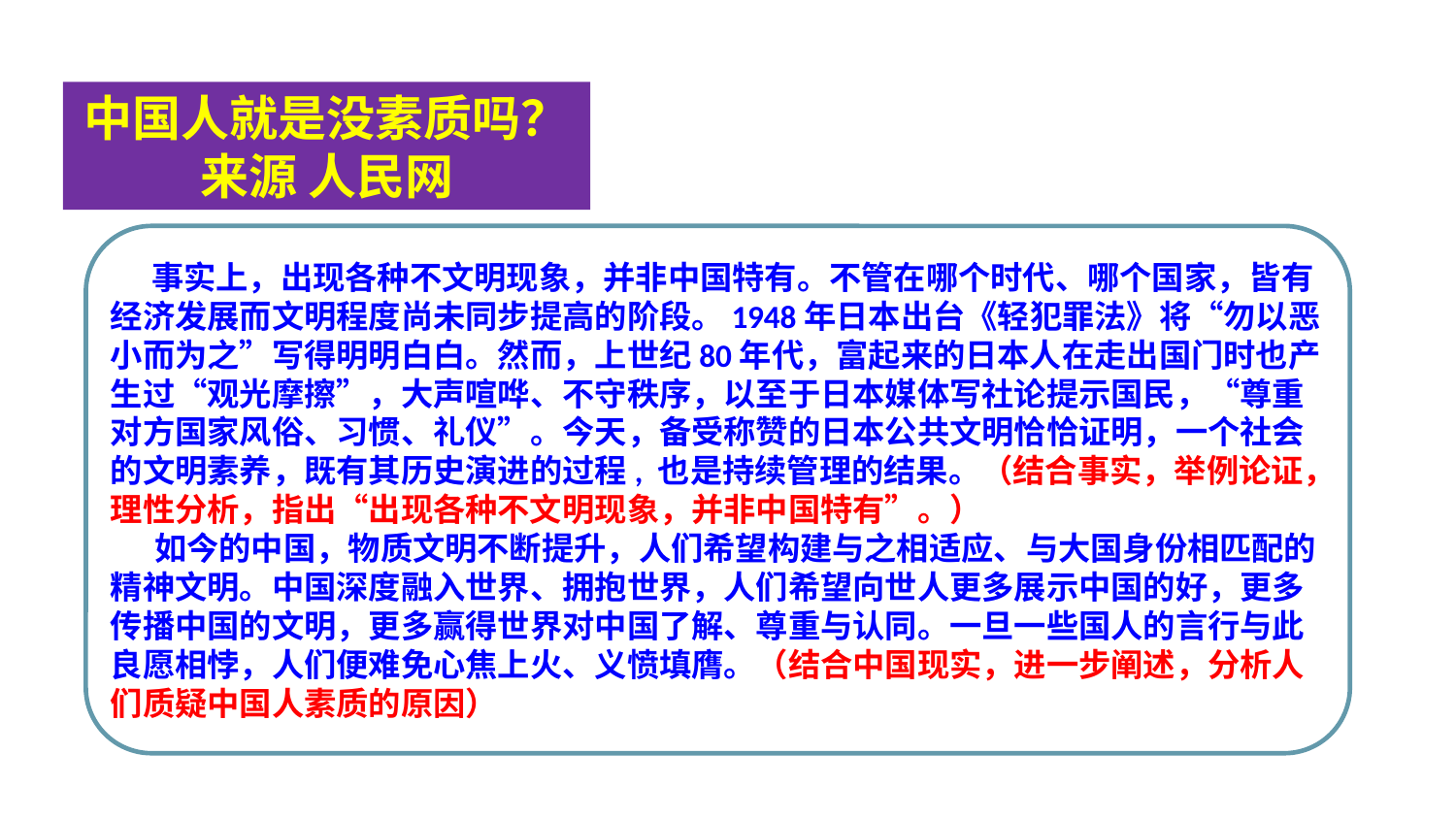

中国人就是没素质吗？
来源 人民网
     事实上，出现各种不文明现象，并非中国特有。不管在哪个时代、哪个国家，皆有经济发展而文明程度尚未同步提高的阶段。1948年日本出台《轻犯罪法》将“勿以恶小而为之”写得明明白白。然而，上世纪80年代，富起来的日本人在走出国门时也产生过“观光摩擦”，大声喧哗、不守秩序，以至于日本媒体写社论提示国民，“尊重对方国家风俗、习惯、礼仪”。今天，备受称赞的日本公共文明恰恰证明，一个社会的文明素养，既有其历史演进的过程, 也是持续管理的结果。（结合事实，举例论证，理性分析，指出“出现各种不文明现象，并非中国特有”。）
     如今的中国，物质文明不断提升，人们希望构建与之相适应、与大国身份相匹配的精神文明。中国深度融入世界、拥抱世界，人们希望向世人更多展示中国的好，更多传播中国的文明，更多赢得世界对中国了解、尊重与认同。一旦一些国人的言行与此良愿相悖，人们便难免心焦上火、义愤填膺。（结合中国现实，进一步阐述，分析人们质疑中国人素质的原因）